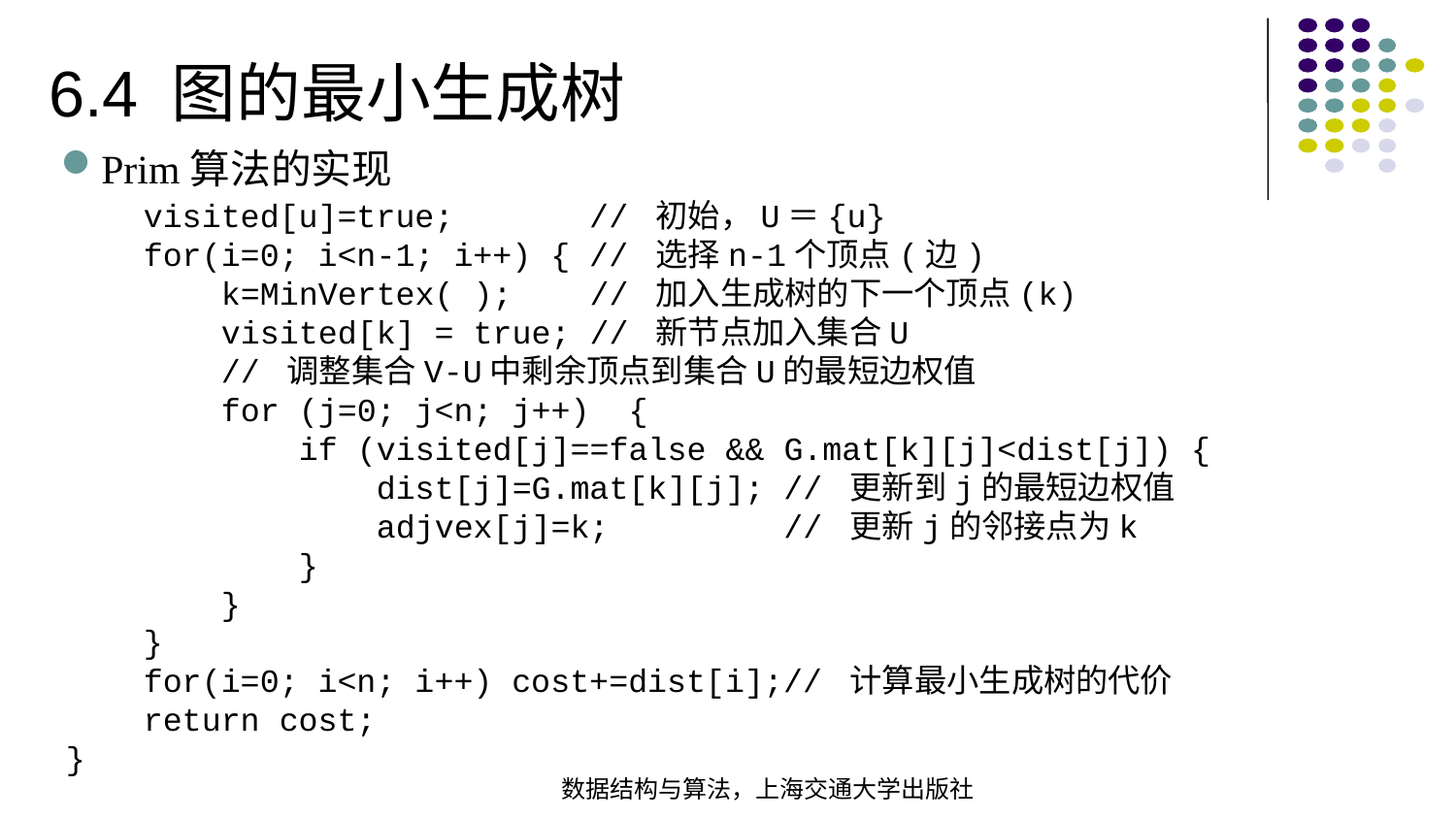

6.4 图的最小生成树
Prim算法的实现
    visited[u]=true;       // 初始，U＝{u}    for(i=0; i<n-1; i++) { // 选择n-1个顶点(边)        k=MinVertex( );    // 加入生成树的下一个顶点(k)        visited[k] = true; // 新节点加入集合U        // 调整集合V-U中剩余顶点到集合U的最短边权值        for (j=0; j<n; j++)  {            if (visited[j]==false && G.mat[k][j]<dist[j]) {                dist[j]=G.mat[k][j]; // 更新到j的最短边权值                adjvex[j]=k;         // 更新j的邻接点为k            }        }    }        for(i=0; i<n; i++) cost+=dist[i];// 计算最小生成树的代价    return cost;
}